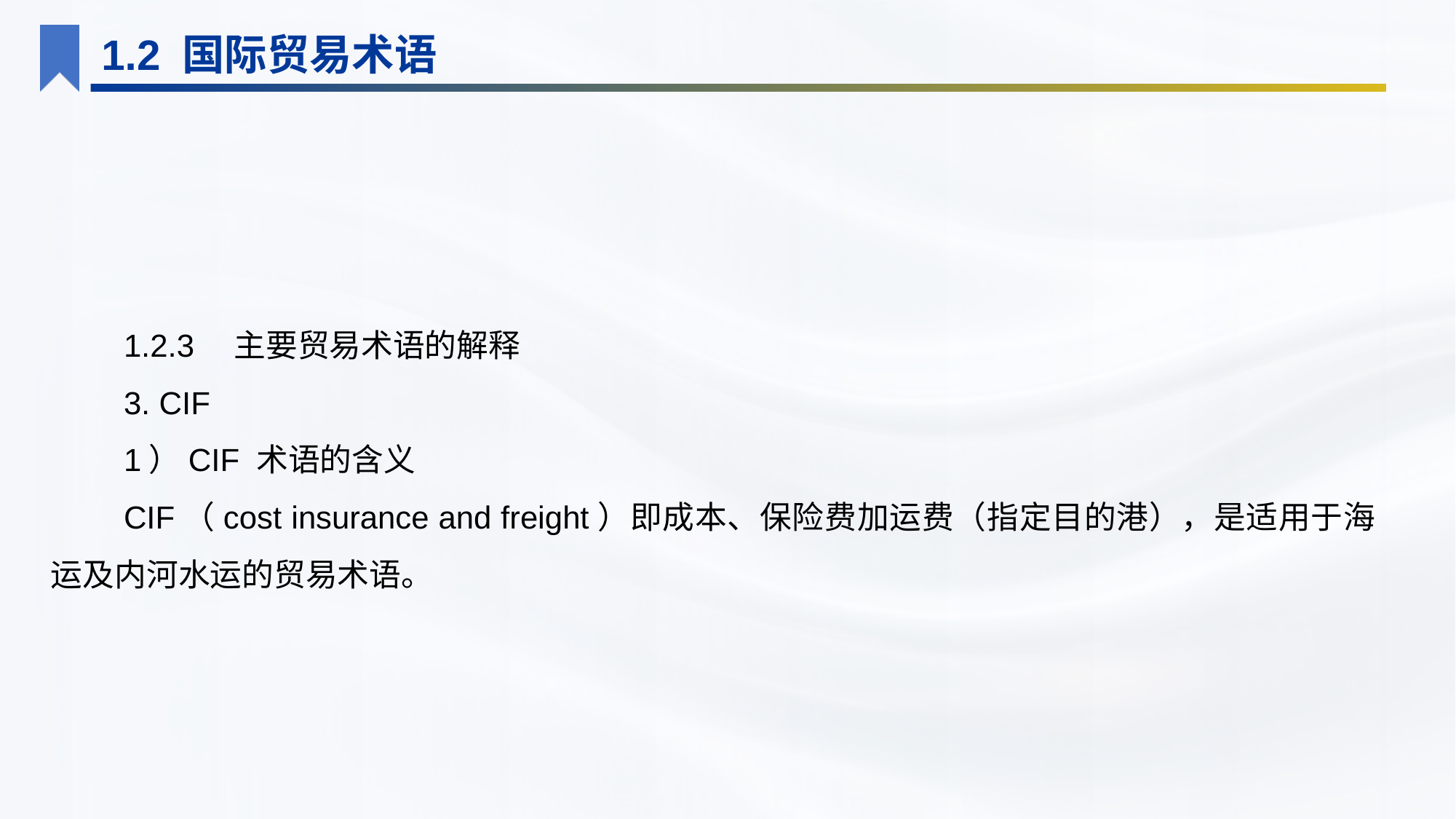

1.2 国际贸易术语
1.2.3　主要贸易术语的解释
3. CIF
1）CIF 术语的含义
CIF（cost insurance and freight）即成本、保险费加运费（指定目的港），是适用于海运及内河水运的贸易术语。